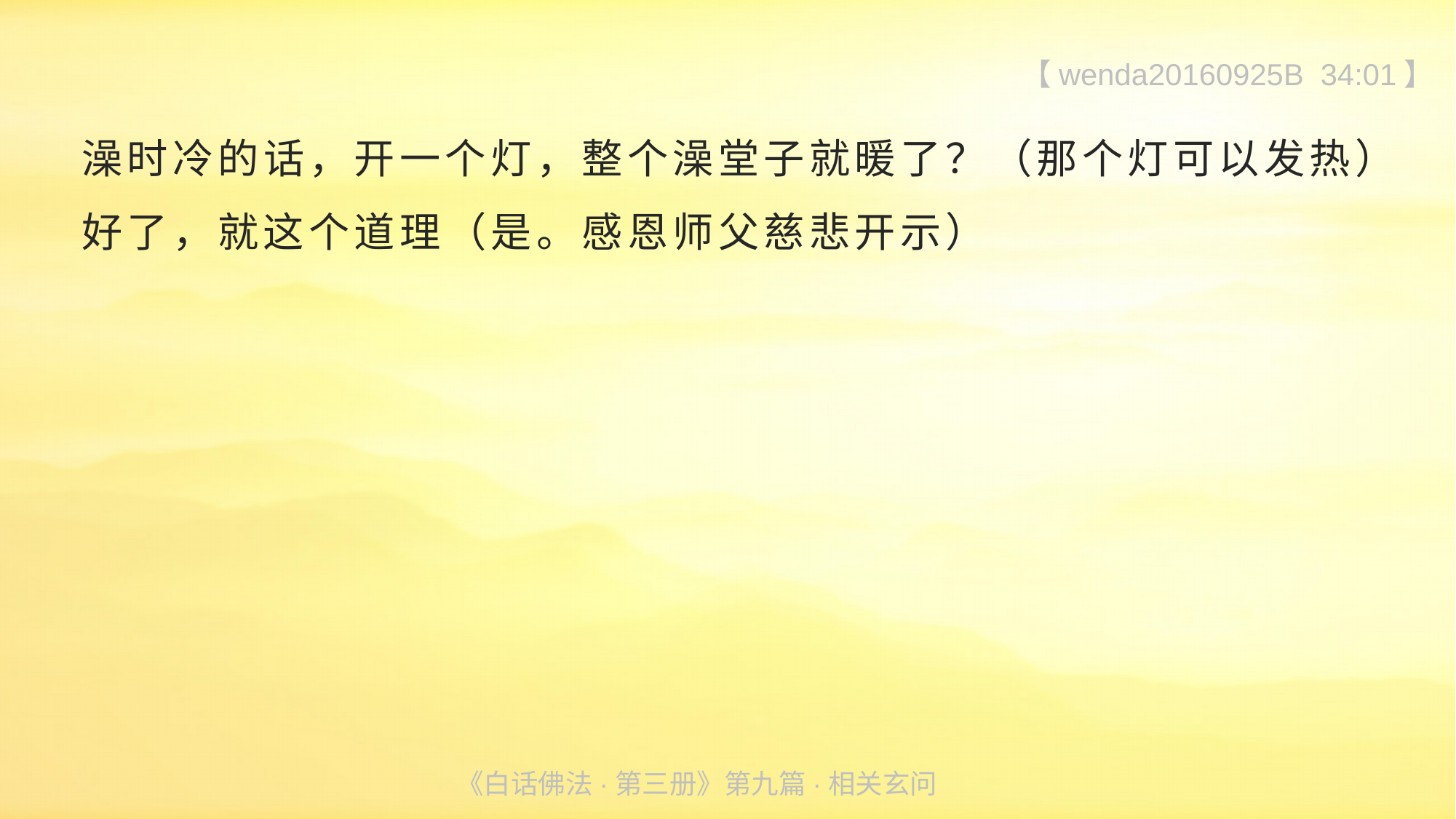

【wenda20160925B  34:01】
澡时冷的话，开一个灯，整个澡堂子就暖了？（那个灯可以发热）好了，就这个道理（是。感恩师父慈悲开示）
《白话佛法·第三册》第九篇·相关玄问